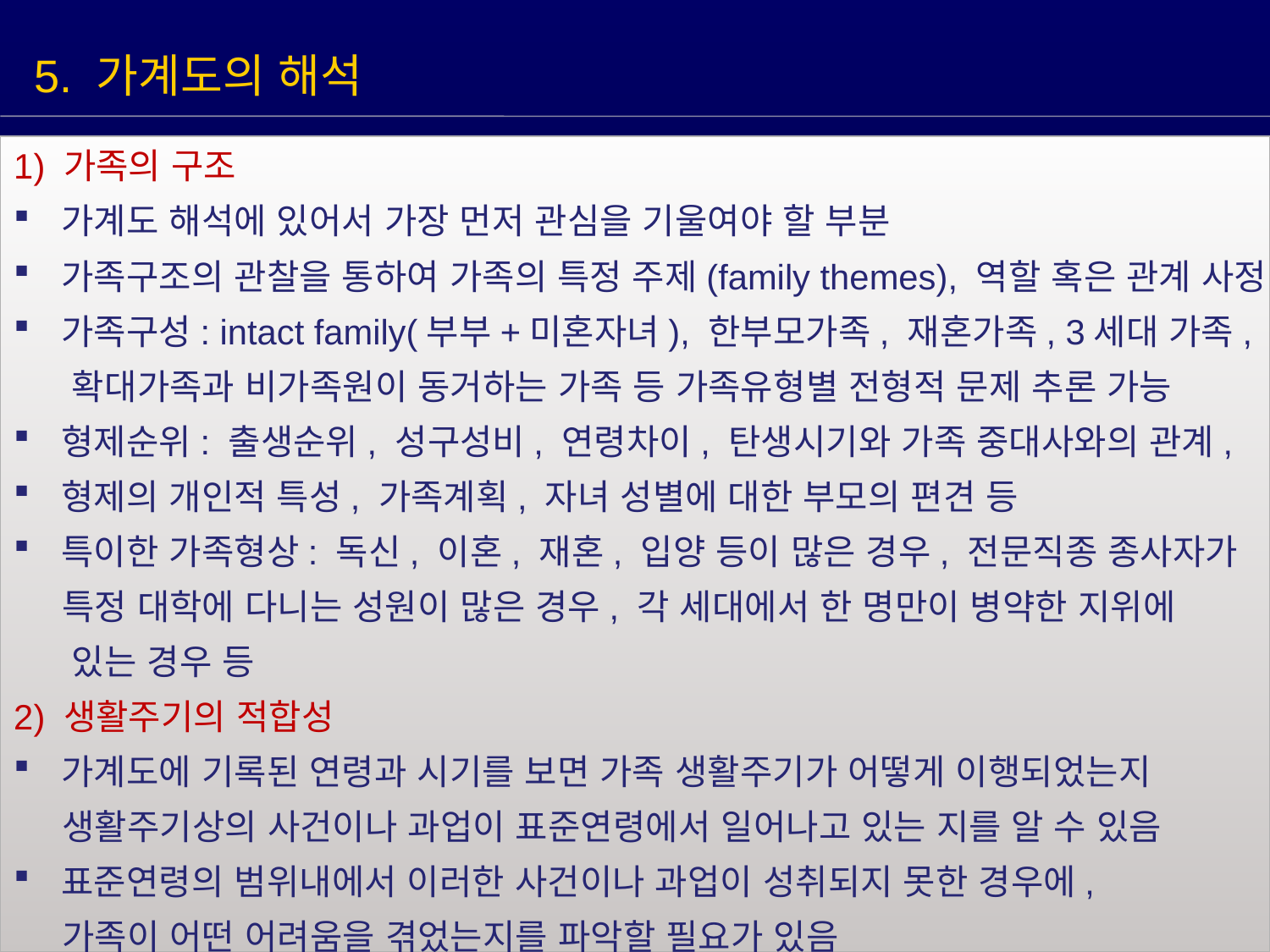

5. 가계도의 해석

1) 가족의 구조
가계도 해석에 있어서 가장 먼저 관심을 기울여야 할 부분
가족구조의 관찰을 통하여 가족의 특정 주제(family themes), 역할 혹은 관계 사정
가족구성: intact family(부부+미혼자녀), 한부모가족, 재혼가족, 3세대 가족,
     확대가족과 비가족원이 동거하는 가족 등 가족유형별 전형적 문제 추론 가능
형제순위: 출생순위, 성구성비, 연령차이, 탄생시기와 가족 중대사와의 관계,
형제의 개인적 특성, 가족계획, 자녀 성별에 대한 부모의 편견 등
특이한 가족형상: 독신, 이혼, 재혼, 입양 등이 많은 경우, 전문직종 종사자가
    특정 대학에 다니는 성원이 많은 경우, 각 세대에서 한 명만이 병약한 지위에
     있는 경우 등
2) 생활주기의 적합성
가계도에 기록된 연령과 시기를 보면 가족 생활주기가 어떻게 이행되었는지
    생활주기상의 사건이나 과업이 표준연령에서 일어나고 있는 지를 알 수 있음
표준연령의 범위내에서 이러한 사건이나 과업이 성취되지 못한 경우에,
    가족이 어떤 어려움을 겪었는지를 파악할 필요가 있음